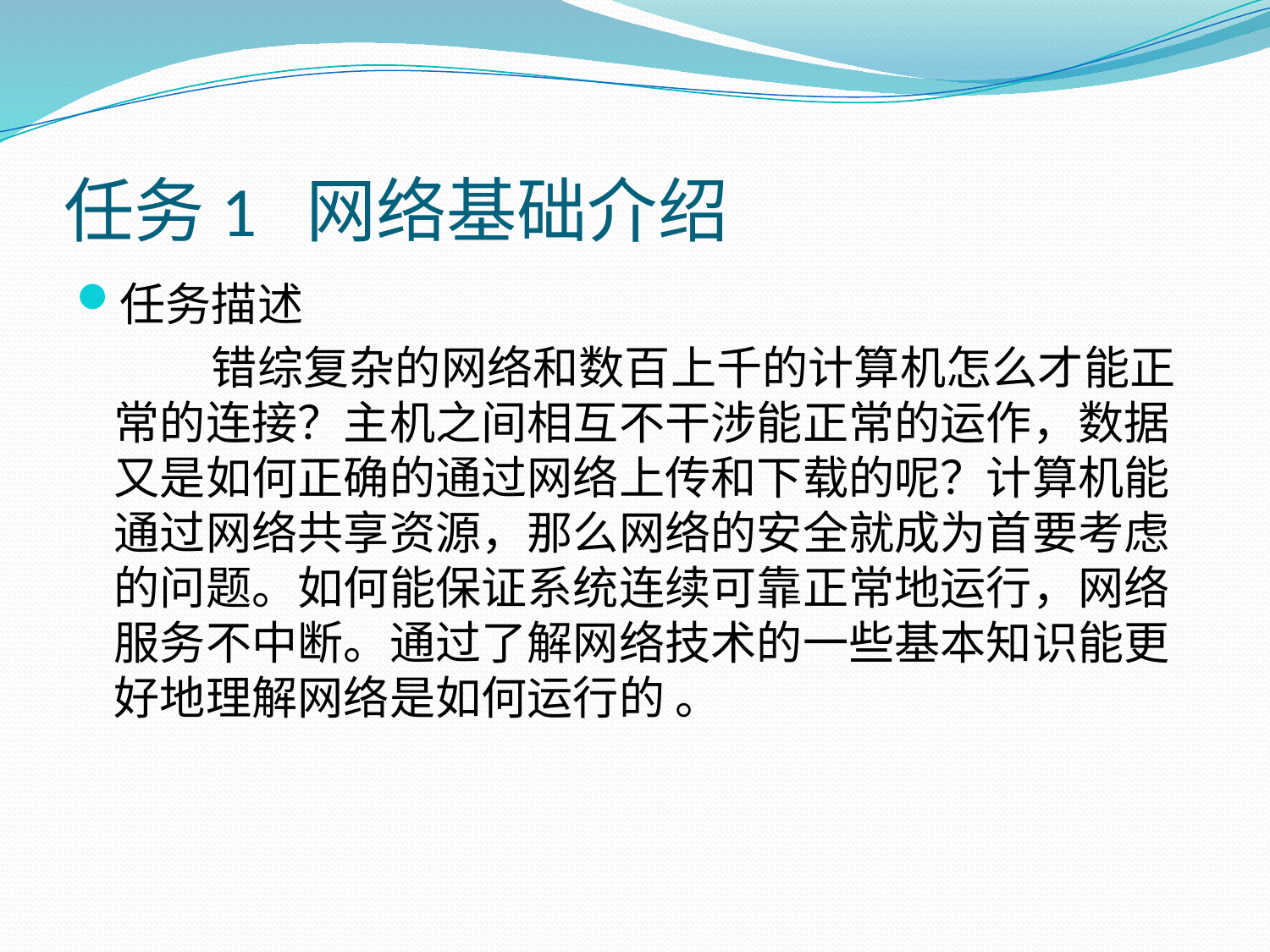

# 任务1  网络基础介绍
任务描述
            错综复杂的网络和数百上千的计算机怎么才能正常的连接？主机之间相互不干涉能正常的运作，数据又是如何正确的通过网络上传和下载的呢？计算机能通过网络共享资源，那么网络的安全就成为首要考虑的问题。如何能保证系统连续可靠正常地运行，网络服务不中断。通过了解网络技术的一些基本知识能更好地理解网络是如何运行的 。